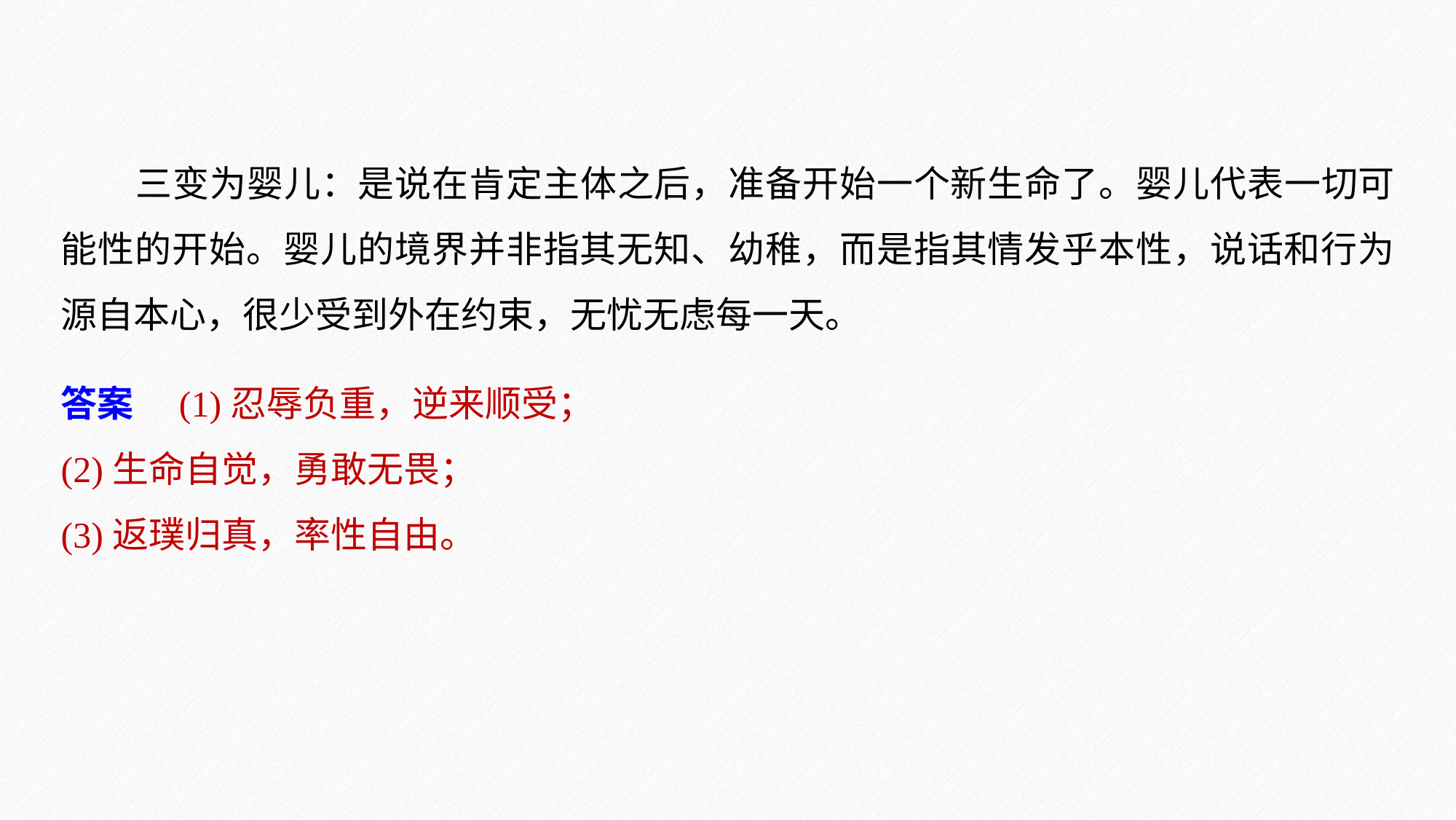

三变为婴儿：是说在肯定主体之后，准备开始一个新生命了。婴儿代表一切可能性的开始。婴儿的境界并非指其无知、幼稚，而是指其情发乎本性，说话和行为源自本心，很少受到外在约束，无忧无虑每一天。
答案　(1)忍辱负重，逆来顺受；
(2)生命自觉，勇敢无畏；
(3)返璞归真，率性自由。